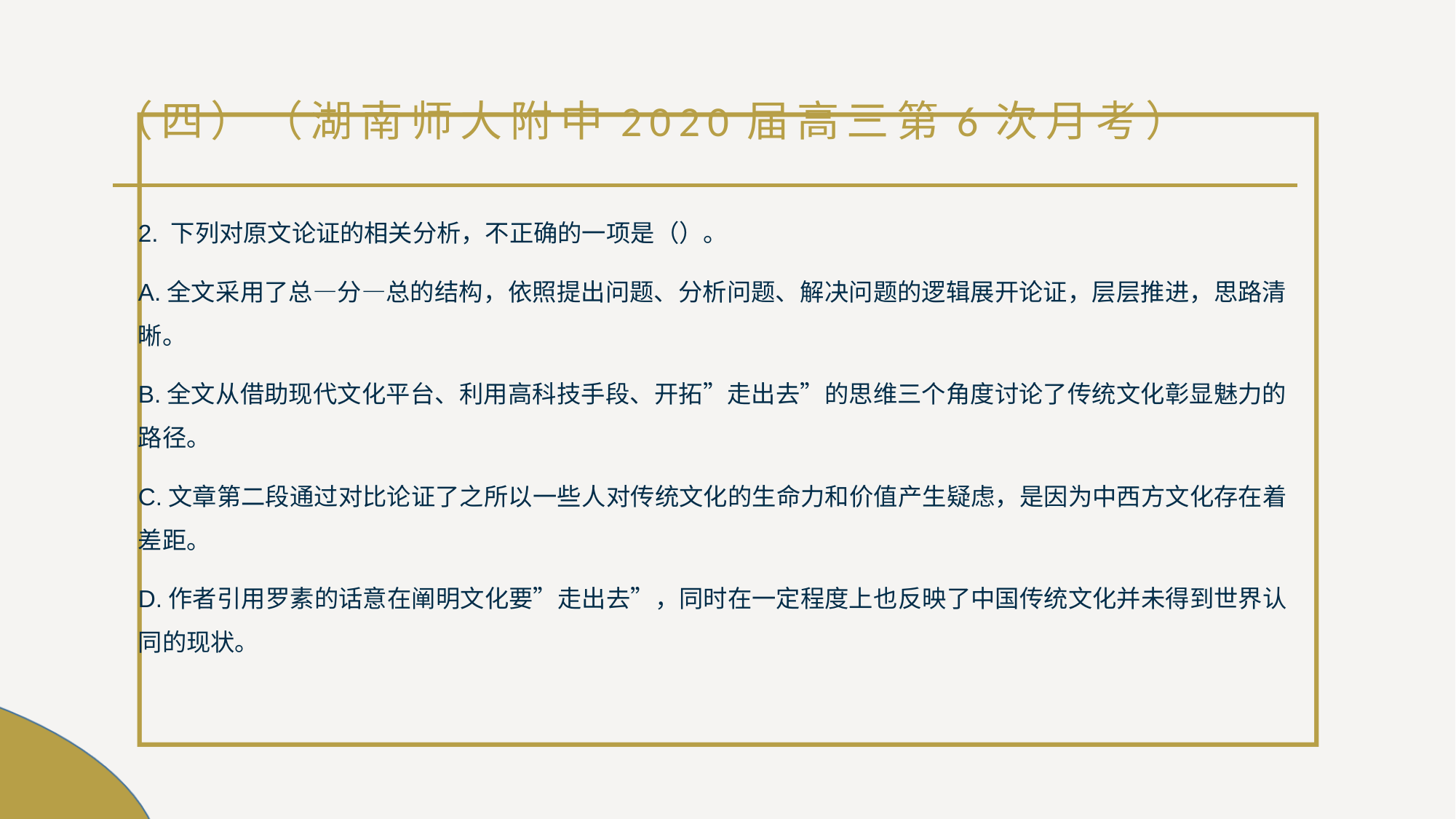

# （四）（湖南师大附中2020届高三第6次月考）
2. 下列对原文论证的相关分析，不正确的一项是（）。
A.全文采用了总—分—总的结构，依照提出问题、分析问题、解决问题的逻辑展开论证，层层推进，思路清晰。
B.全文从借助现代文化平台、利用高科技手段、开拓”走出去”的思维三个角度讨论了传统文化彰显魅力的路径。
C.文章第二段通过对比论证了之所以一些人对传统文化的生命力和价值产生疑虑，是因为中西方文化存在着差距。
D.作者引用罗素的话意在阐明文化要”走出去”，同时在一定程度上也反映了中国传统文化并未得到世界认同的现状。